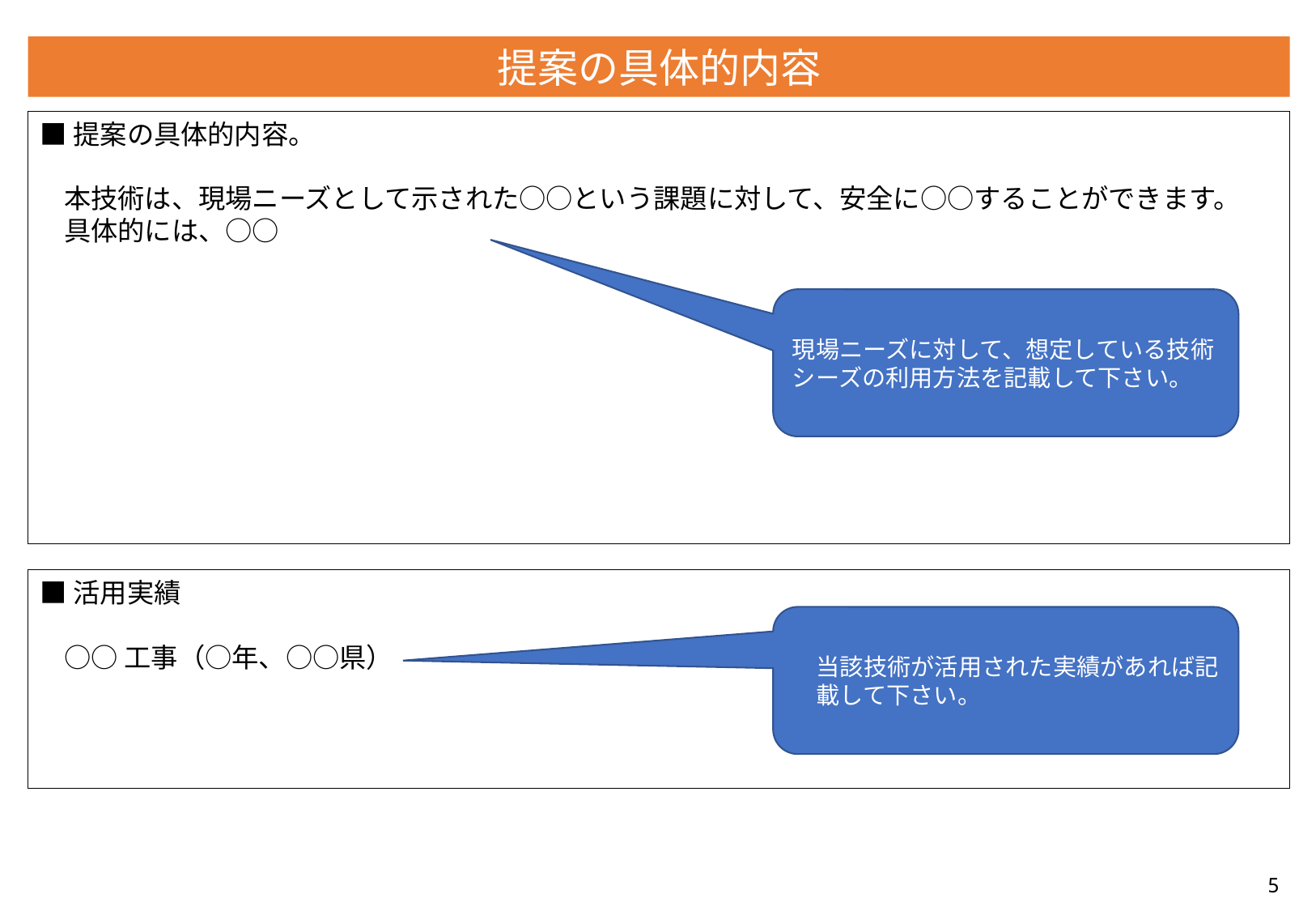

提案の具体的内容
■提案の具体的内容。

本技術は、現場ニーズとして示された○○という課題に対して、安全に○○することができます。
具体的には、○○

現場ニーズに対して、想定している技術シーズの利用方法を記載して下さい。
■活用実績

○○工事（○年、○○県）

当該技術が活用された実績があれば記載して下さい。
5